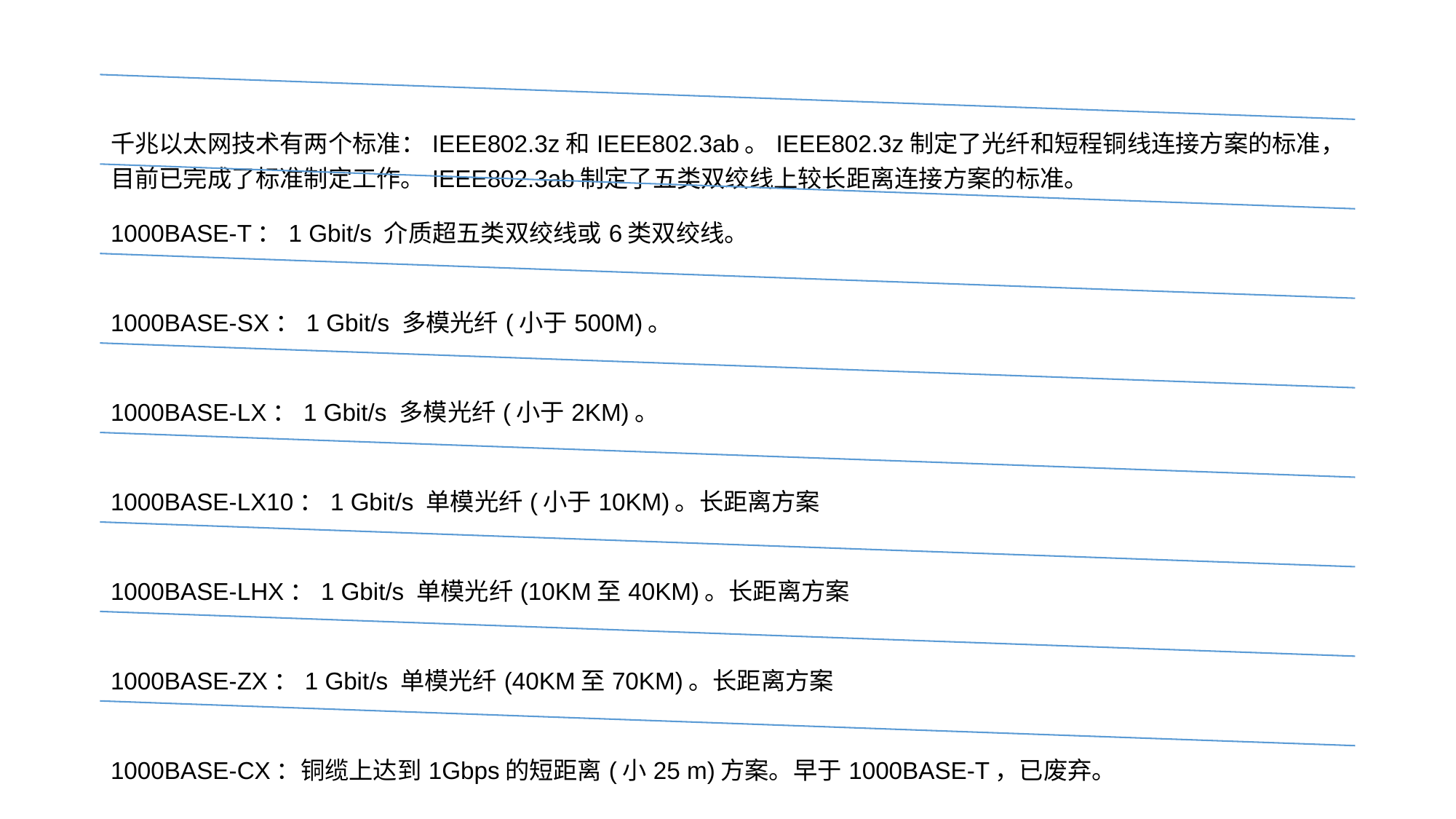

千兆以太网技术有两个标准：IEEE802.3z和IEEE802.3ab。IEEE802.3z制定了光纤和短程铜线连接方案的标准，目前已完成了标准制定工作。IEEE802.3ab制定了五类双绞线上较长距离连接方案的标准。
1000BASE-T：1 Gbit/s 介质超五类双绞线或6类双绞线。
1000BASE-SX：1 Gbit/s 多模光纤(小于500M)。
1000BASE-LX：1 Gbit/s 多模光纤(小于2KM)。
1000BASE-LX10：1 Gbit/s 单模光纤(小于10KM)。长距离方案
1000BASE-LHX：1 Gbit/s 单模光纤(10KM至40KM)。长距离方案
1000BASE-ZX：1 Gbit/s 单模光纤(40KM至70KM)。长距离方案
1000BASE-CX：铜缆上达到1Gbps的短距离(小25 m)方案。早于1000BASE-T，已废弃。